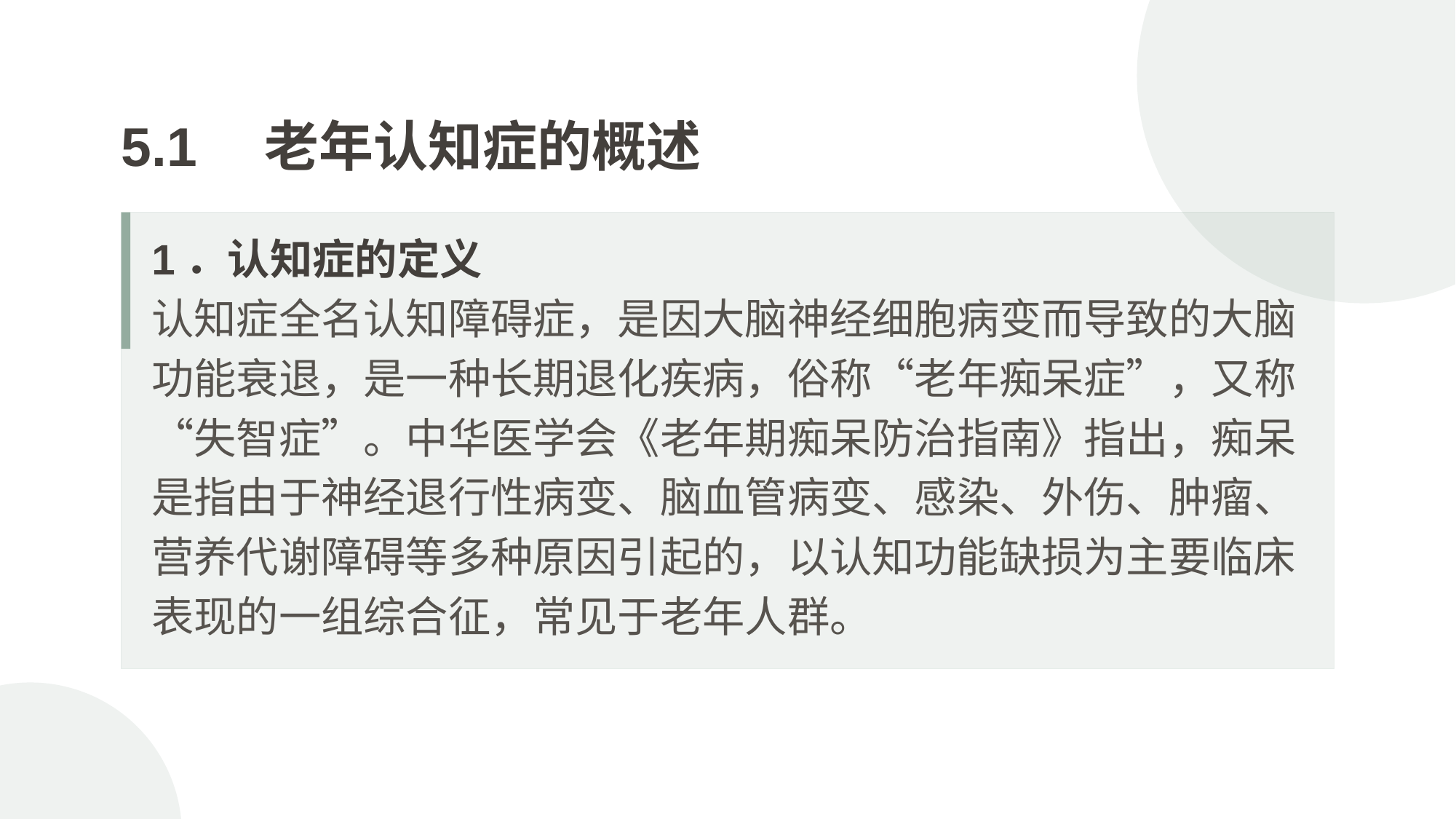

5.1　老年认知症的概述

1．认知症的定义
认知症全名认知障碍症，是因大脑神经细胞病变而导致的大脑功能衰退，是一种长期退化疾病，俗称“老年痴呆症”，又称“失智症”。中华医学会《老年期痴呆防治指南》指出，痴呆是指由于神经退行性病变、脑血管病变、感染、外伤、肿瘤、营养代谢障碍等多种原因引起的，以认知功能缺损为主要临床表现的一组综合征，常见于老年人群。